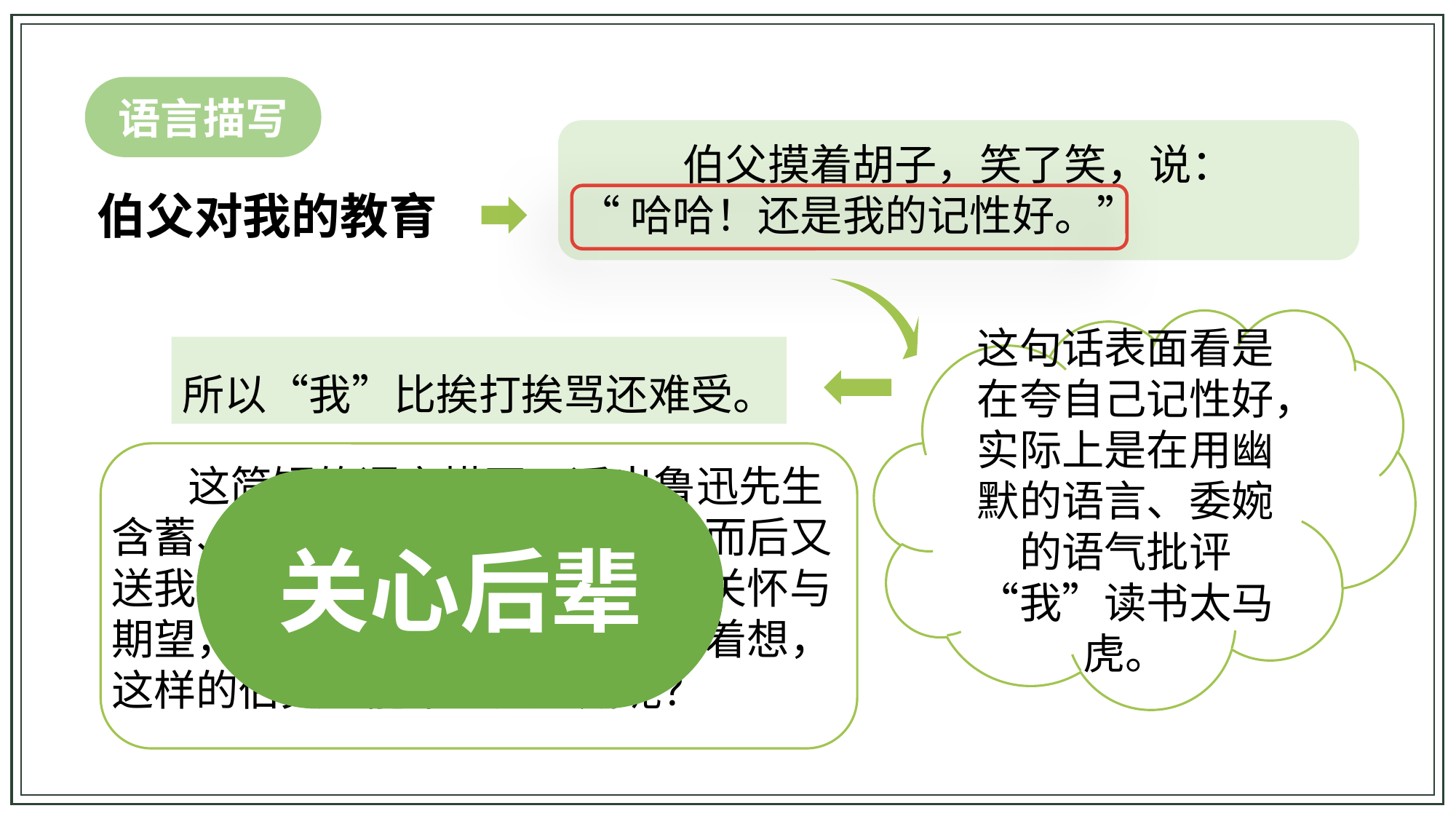

语言描写

          伯父摸着胡子，笑了笑，说：
“哈哈！还是我的记性好。”
伯父对我的教育

这句话表面看是在夸自己记性好，实际上是在用幽默的语言、委婉的语气批评“我”读书太马虎。
所以“我”比挨打挨骂还难受。

       这简短的语言描写，透出鲁迅先生含蓄、幽默、风趣的性格特点。而后又送我书读，更表现了他对晚辈的关怀与期望，从这里可以看出他为晚辈着想，这样的伯父怎能不让人爱戴呢？
关心后辈